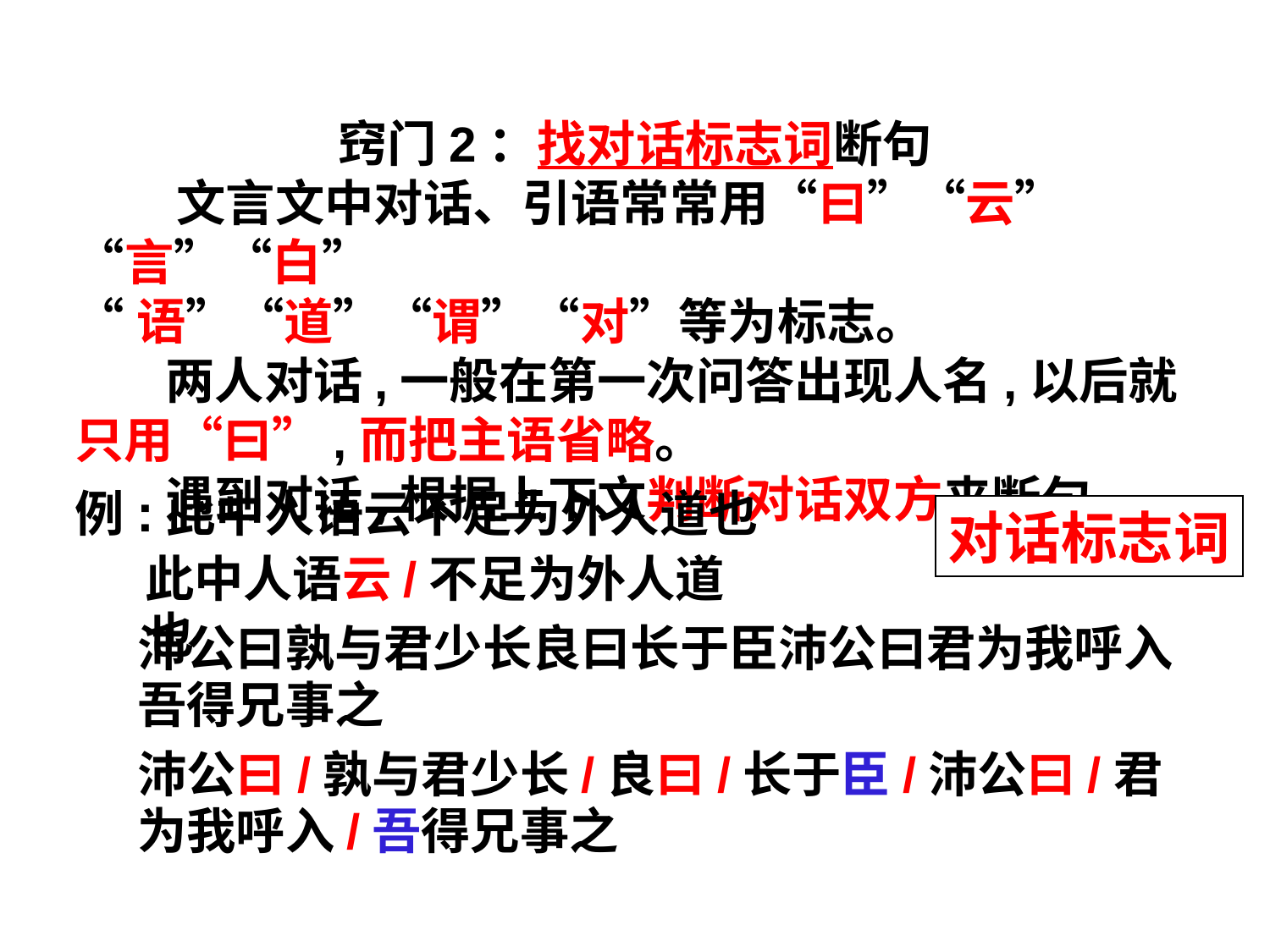

窍门2：找对话标志词断句
        文言文中对话、引语常常用“曰”“云”“言”“白”
“语”“道”“谓”“对”等为标志。
       两人对话,一般在第一次问答出现人名,以后就只用“曰”,而把主语省略。
       遇到对话,根据上下文判断对话双方来断句。
例:此中人语云不足为外人道也
对话标志词
此中人语云/不足为外人道也
沛公曰孰与君少长良曰长于臣沛公曰君为我呼入吾得兄事之
沛公曰/孰与君少长/良曰/长于臣/沛公曰/君为我呼入/吾得兄事之